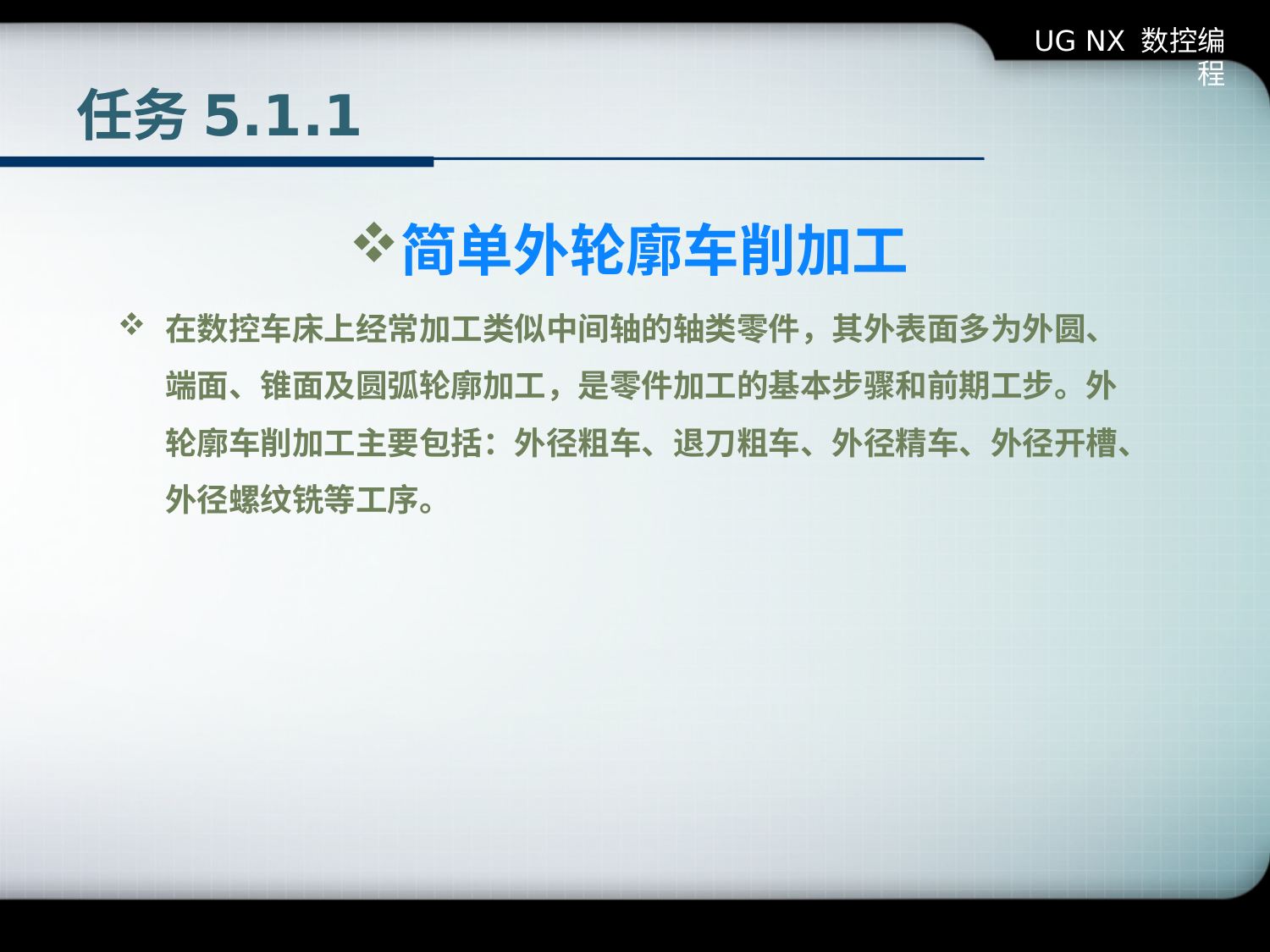

UG NX 数控编程
# 任务5.1.1
简单外轮廓车削加工
在数控车床上经常加工类似中间轴的轴类零件，其外表面多为外圆、端面、锥面及圆弧轮廓加工，是零件加工的基本步骤和前期工步。外轮廓车削加工主要包括：外径粗车、退刀粗车、外径精车、外径开槽、外径螺纹铣等工序。